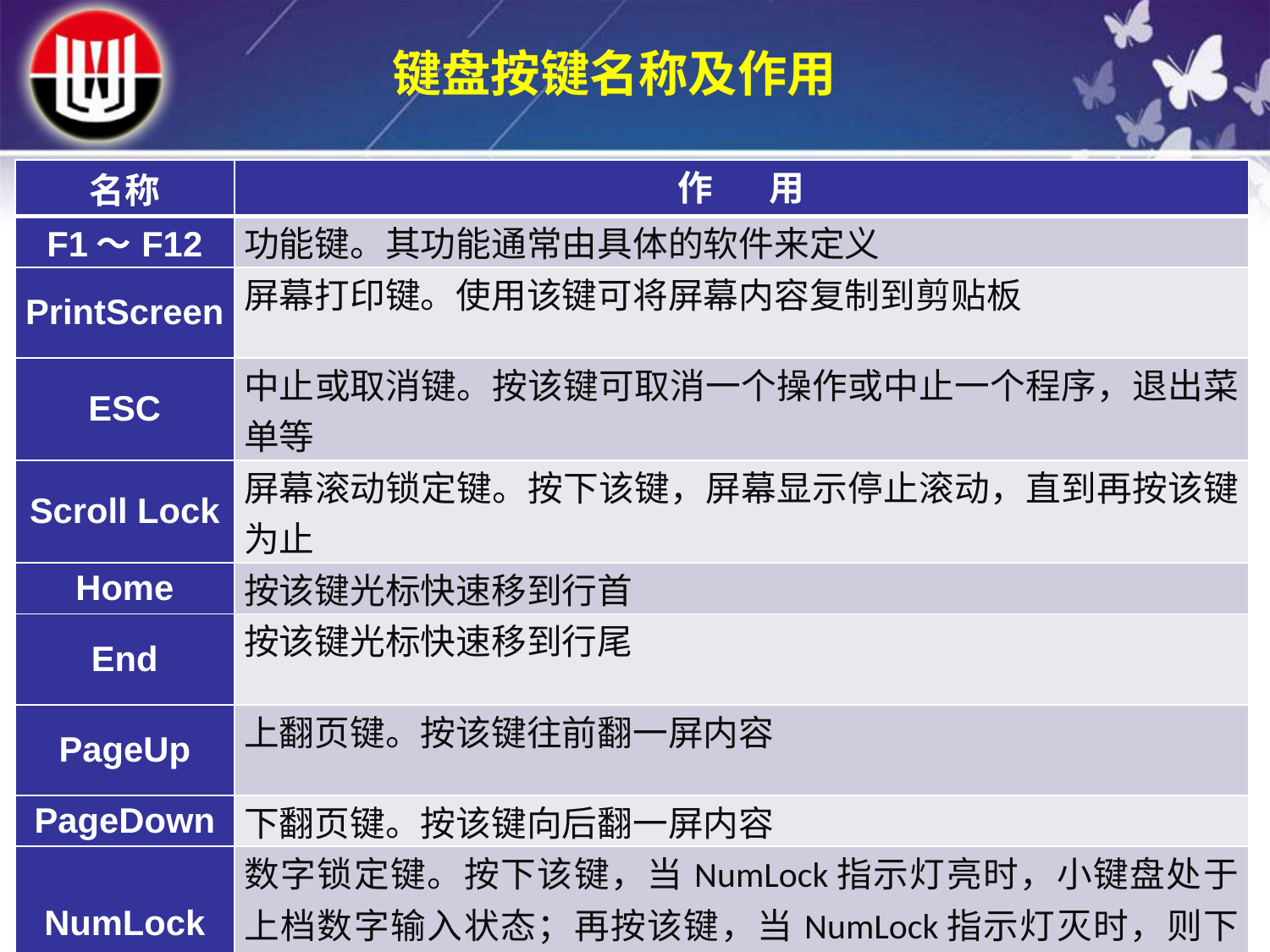

键盘按键名称及作用
| 名称 | 作 用 |
| --- | --- |
| F1～F12 | 功能键。其功能通常由具体的软件来定义 |
| PrintScreen | 屏幕打印键。使用该键可将屏幕内容复制到剪贴板 |
| ESC | 中止或取消键。按该键可取消一个操作或中止一个程序，退出菜单等 |
| Scroll Lock | 屏幕滚动锁定键。按下该键，屏幕显示停止滚动，直到再按该键为止 |
| Home | 按该键光标快速移到行首 |
| End | 按该键光标快速移到行尾 |
| PageUp | 上翻页键。按该键往前翻一屏内容 |
| PageDown | 下翻页键。按该键向后翻一屏内容 |
| NumLock | 数字锁定键。按下该键，当NumLock指示灯亮时，小键盘处于上档数字输入状态；再按该键，当NumLock指示灯灭时，则下档的光标控制键起作用 |